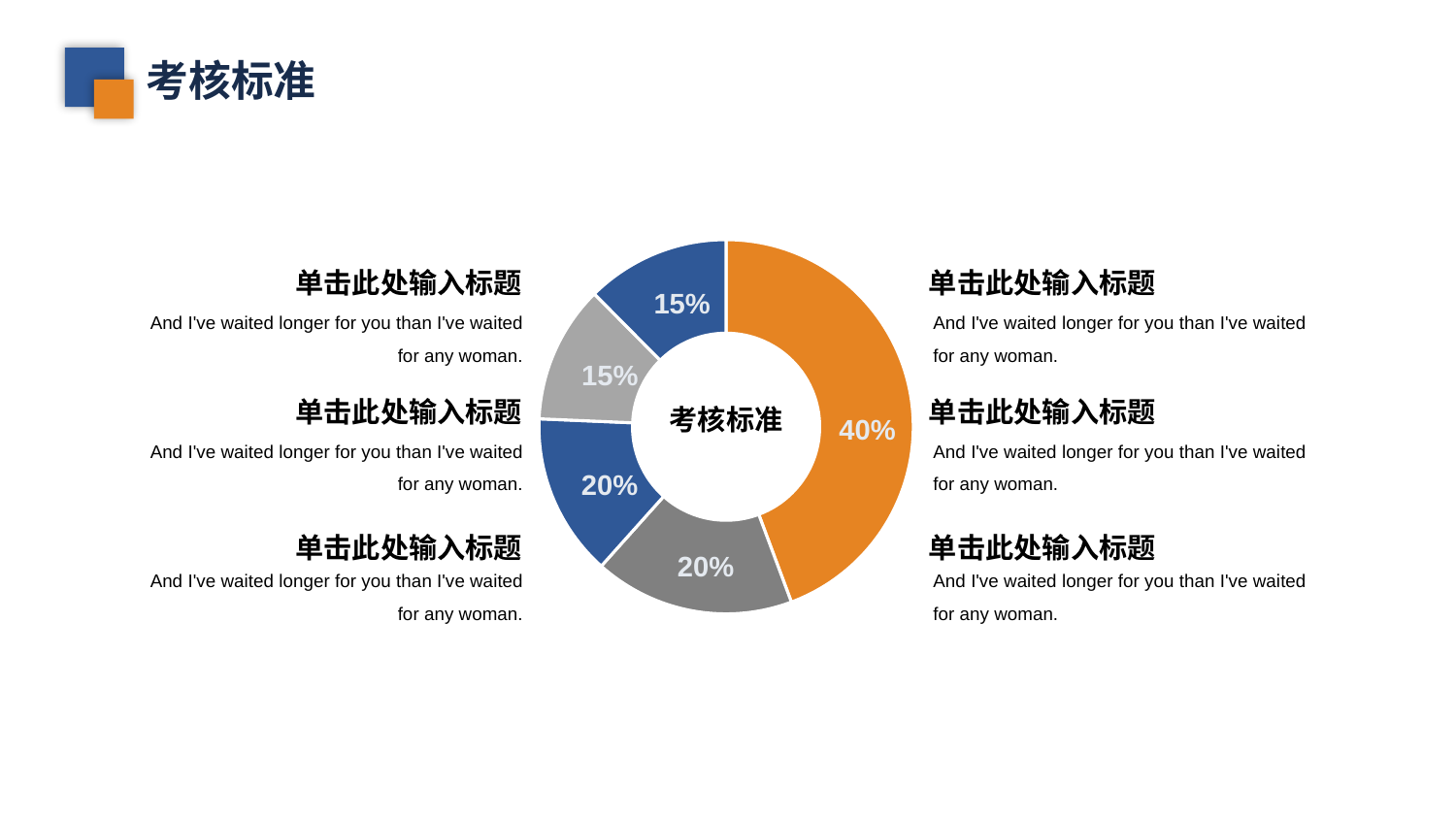

考核标准

### Chart

| Category | Sales |
|---|---|
| 1st Qtr | 8.2 |
| 2nd Qtr | 3.2 |
| 3rd Qtr | 2.6 |
| 4th Qtr | 2.2 |
| 5th Qtr | 2.3 |
15%
15%
考核标准
40%
20%
20%
单击此处输入标题
单击此处输入标题
And I've waited longer for you than I've waited for any woman.
And I've waited longer for you than I've waited for any woman.
单击此处输入标题
单击此处输入标题
And I've waited longer for you than I've waited for any woman.
And I've waited longer for you than I've waited for any woman.
单击此处输入标题
单击此处输入标题
And I've waited longer for you than I've waited for any woman.
And I've waited longer for you than I've waited for any woman.